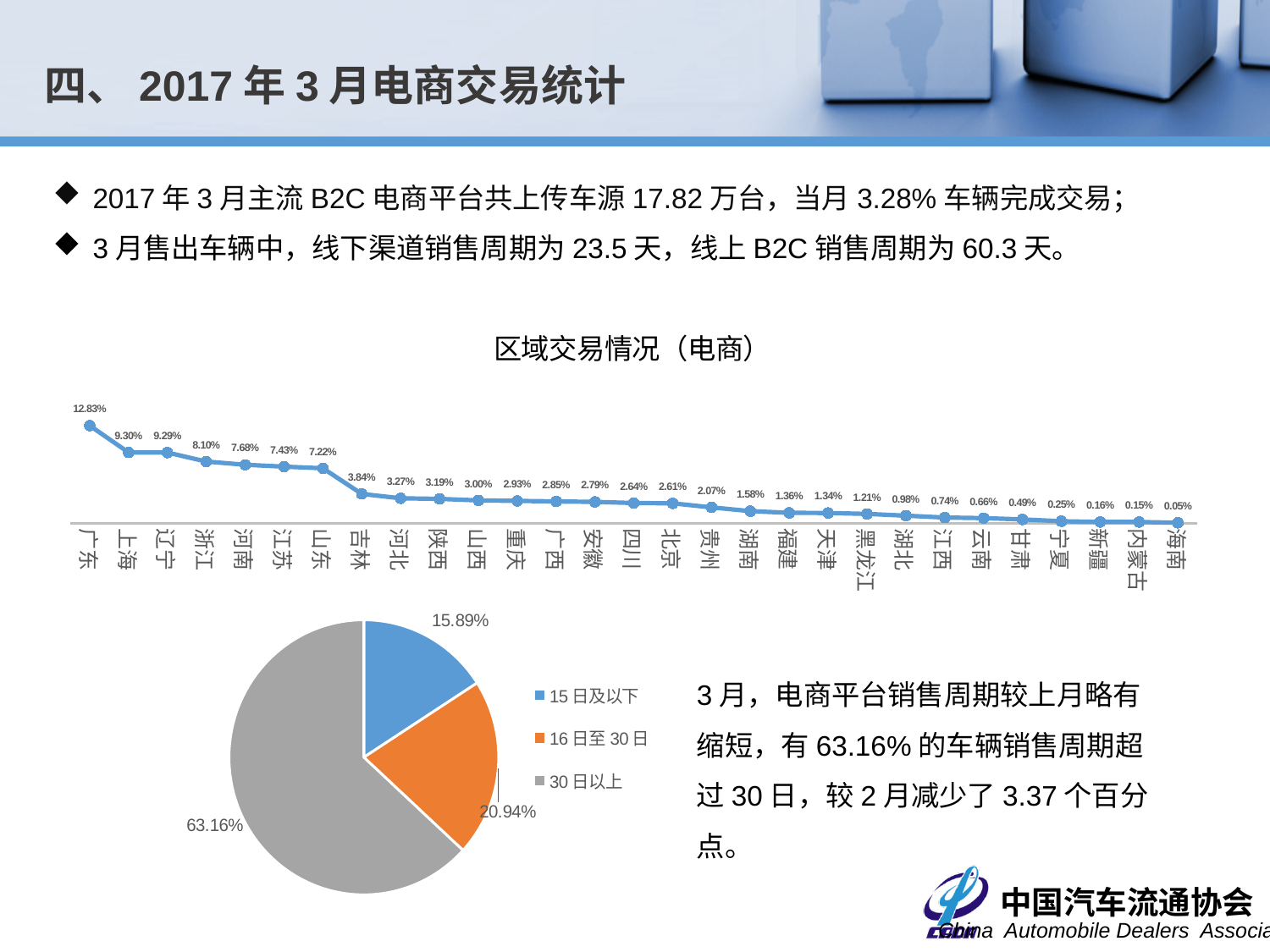

四、2017年3月电商交易统计
2017年3月主流B2C电商平台共上传车源17.82万台，当月3.28%车辆完成交易；
3月售出车辆中，线下渠道销售周期为23.5天，线上B2C销售周期为60.3天。

### Chart: 区域交易情况（电商）

| Category | 比例 |
|---|---|
| 广东 | 0.128282981630484 |
| 上海 | 0.0930114872729113 |
| 辽宁 | 0.092859673093467 |
| 浙江 | 0.0810181670968068 |
| 河南 | 0.0767673700723648 |
| 江苏 | 0.0742877384747736 |
| 山东 | 0.0721623399625525 |
| 吉林 | 0.0384089873994231 |
| 河北 | 0.0326906533070189 |
| 陕西 | 0.0318809776833157 |
| 山西 | 0.0299579980770204 |
| 重庆 | 0.0293001366327615 |
| 广西 | 0.0285410657355397 |
| 安徽 | 0.0279338090177623 |
| 四川 | 0.0264156672233187 |
| 北京 | 0.0260614341379485 |
| 贵州 | 0.0207479378573959 |
| 湖南 | 0.0157886746622135 |
| 福建 | 0.0135620666970295 |
| 天津 | 0.0133596477911037 |
| 黑龙江 | 0.0121451343555488 |
| 湖北 | 0.00981731693740196 |
| 江西 | 0.00738829006629219 |
| 云南 | 0.00657861444258894 |
| 甘肃 | 0.00490865846870098 |
| 宁夏 | 0.00253023632407267 |
| 新疆 | 0.00156874652092506 |
| 内蒙古 | 0.0015181417944436 |
| 海南 | 0.000506047264814534 |

### Chart

| Category | 销量占比 |
|---|---|
| 15日及以下 | 0.158924079872697 |
| 16日至30日 | 0.209434833940763 |
| 30日以上 | 0.631641086186541 |

### Chart

| Category |
|---|
3月，电商平台销售周期较上月略有缩短，有63.16%的车辆销售周期超过30日，较2月减少了3.37个百分点。